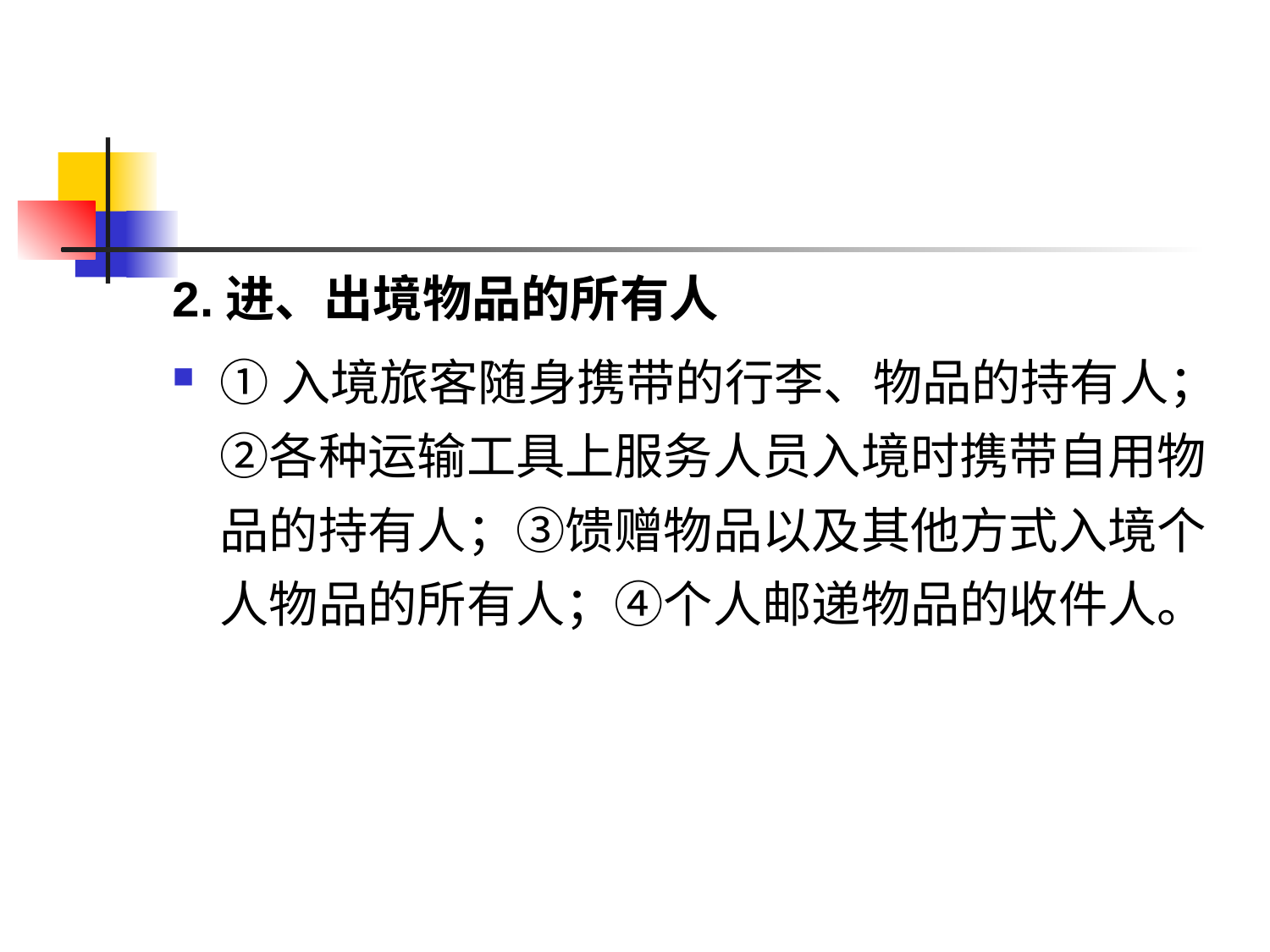

#
2.进、出境物品的所有人
①入境旅客随身携带的行李、物品的持有人；②各种运输工具上服务人员入境时携带自用物品的持有人；③馈赠物品以及其他方式入境个人物品的所有人；④个人邮递物品的收件人。